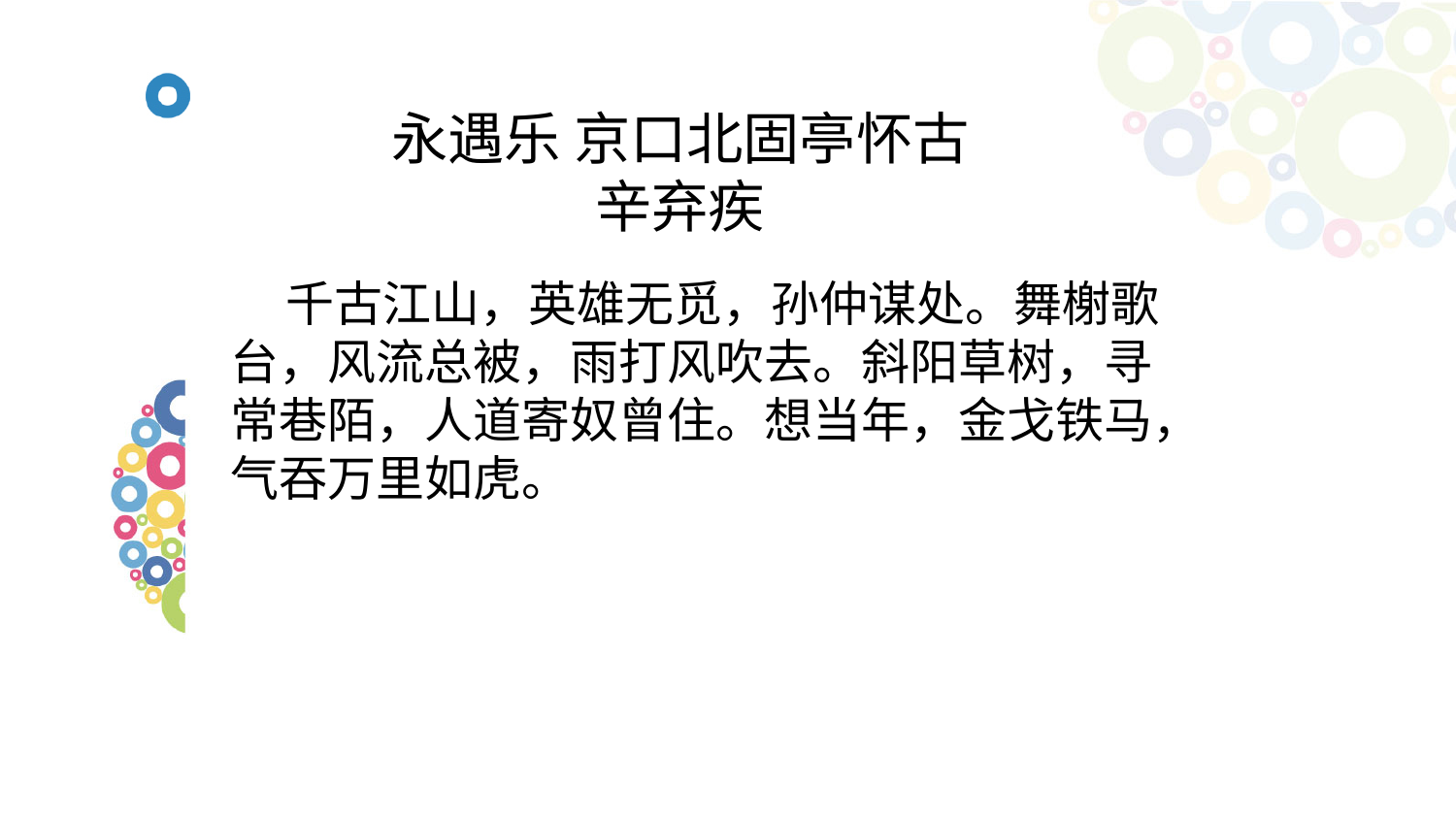

# 永遇乐 京口北固亭怀古 辛弃疾
    千古江山，英雄无觅，孙仲谋处。舞榭歌台，风流总被，雨打风吹去。斜阳草树，寻常巷陌，人道寄奴曾住。想当年，金戈铁马，气吞万里如虎。